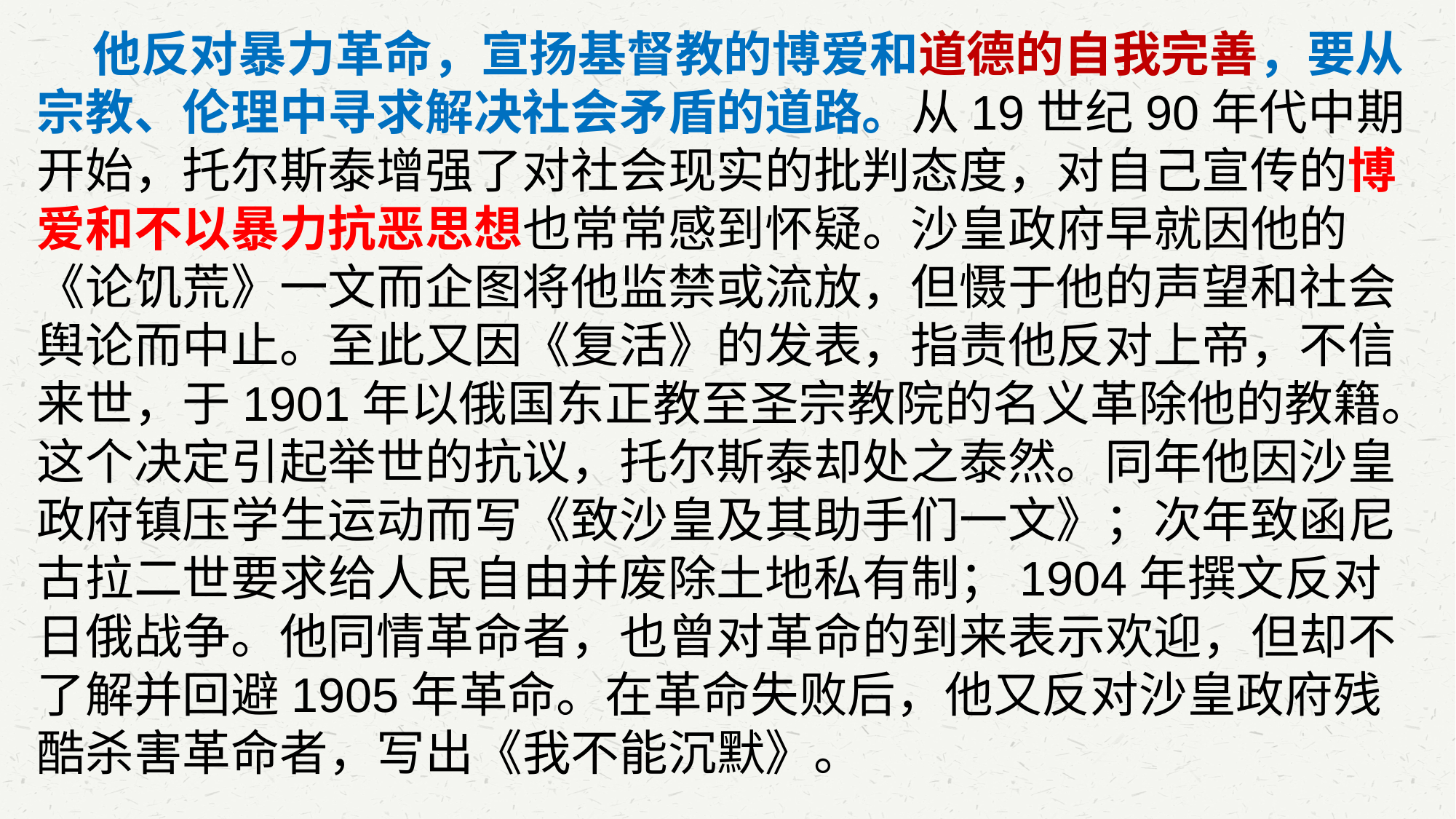

他反对暴力革命，宣扬基督教的博爱和道德的自我完善，要从宗教、伦理中寻求解决社会矛盾的道路。从19世纪90年代中期开始，托尔斯泰增强了对社会现实的批判态度，对自己宣传的博爱和不以暴力抗恶思想也常常感到怀疑。沙皇政府早就因他的《论饥荒》一文而企图将他监禁或流放，但慑于他的声望和社会舆论而中止。至此又因《复活》的发表，指责他反对上帝，不信来世，于1901年以俄国东正教至圣宗教院的名义革除他的教籍。
这个决定引起举世的抗议，托尔斯泰却处之泰然。同年他因沙皇政府镇压学生运动而写《致沙皇及其助手们一文》；次年致函尼古拉二世要求给人民自由并废除土地私有制；1904年撰文反对日俄战争。他同情革命者，也曾对革命的到来表示欢迎，但却不了解并回避1905年革命。在革命失败后，他又反对沙皇政府残酷杀害革命者，写出《我不能沉默》。